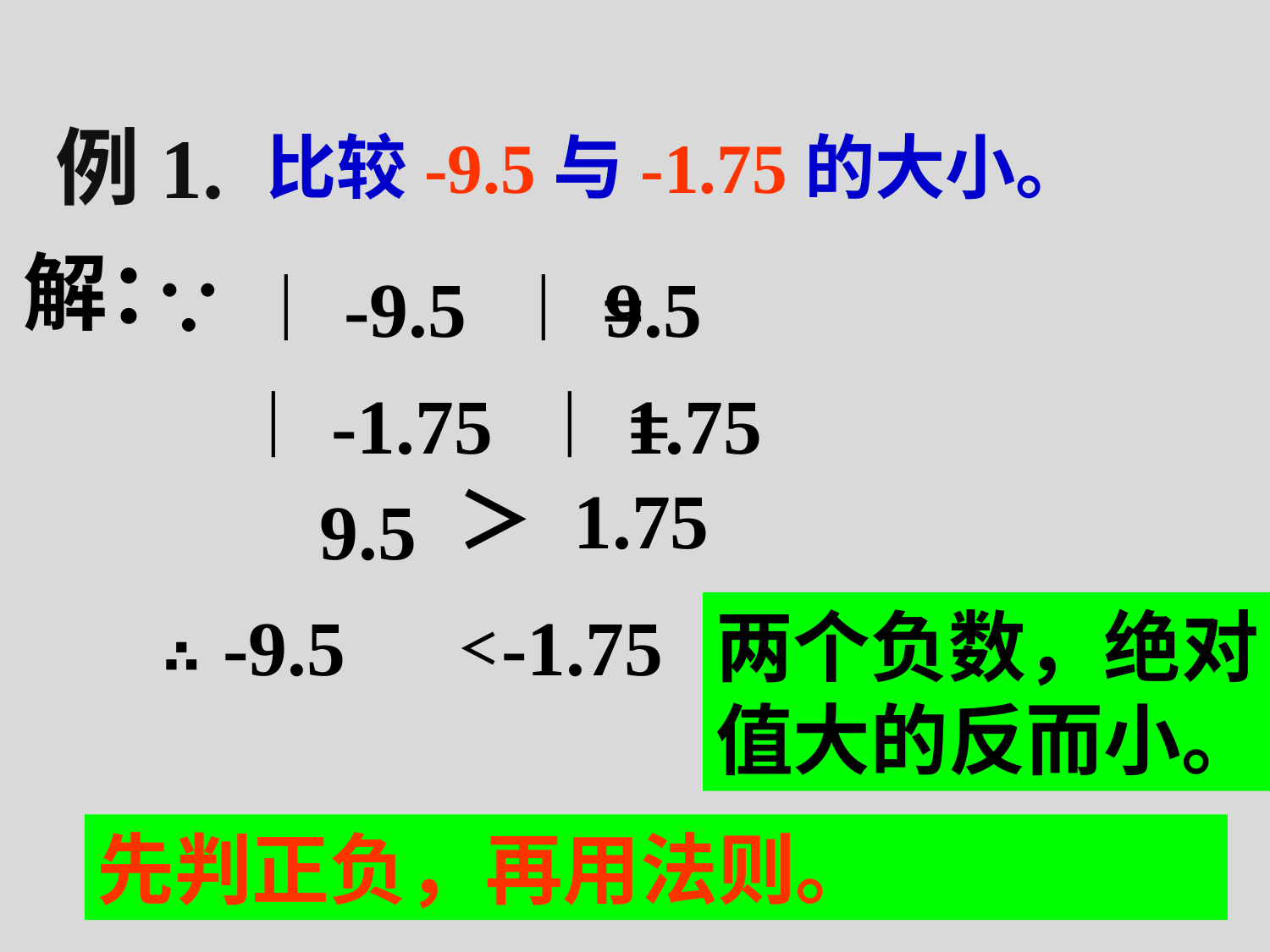

例1.
比较-9.5与-1.75的大小。
解：
∵ ︱-9.5 ︱=
9.5
︱-1.75 ︱=
1.75
＞
1.75
9.5
∴ -9.5        -1.75
两个负数，绝对值大的反而小。
＜
先判正负，再用法则。